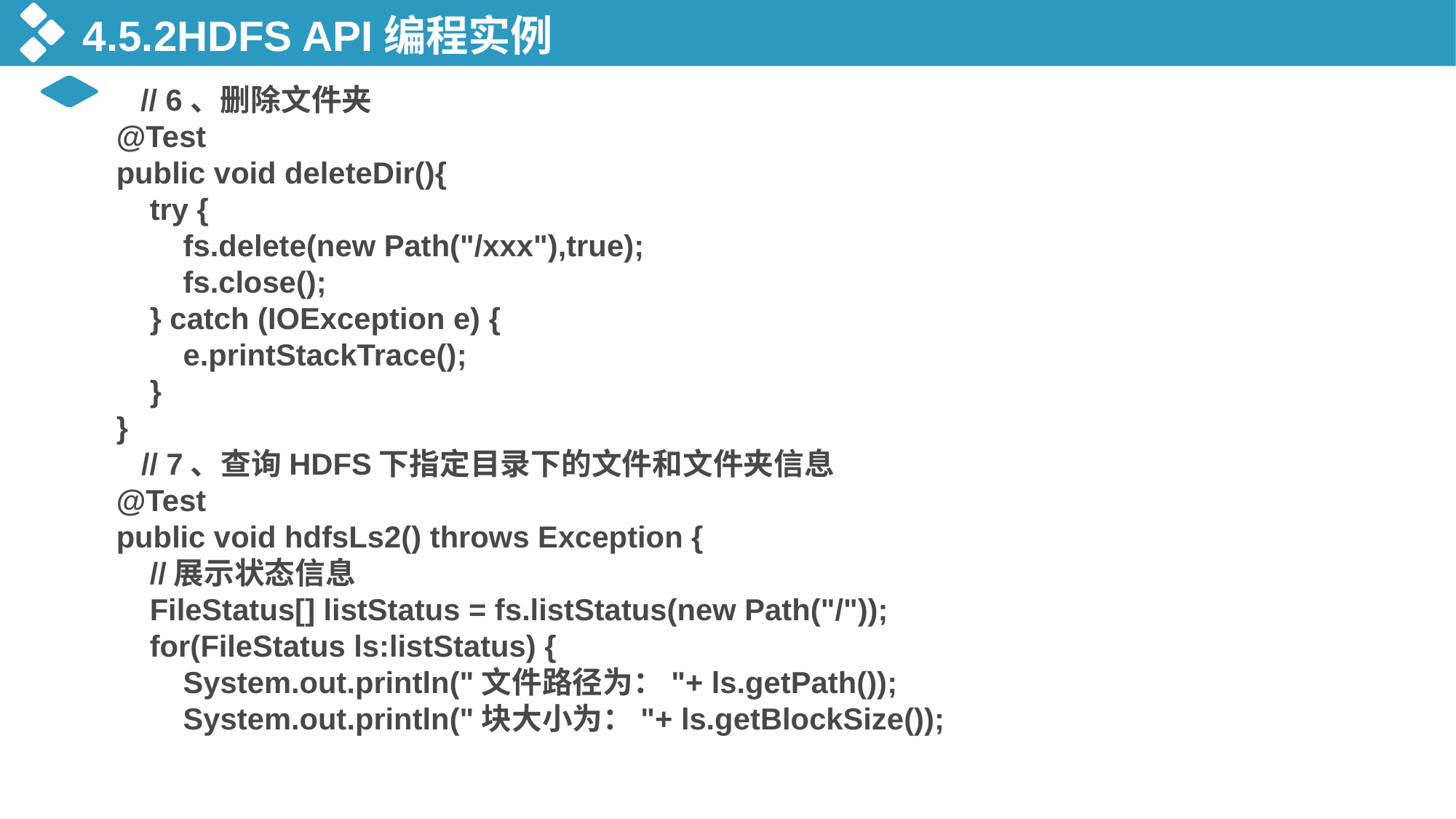

4.5.2HDFS API编程实例

       // 6、删除文件夹
    @Test
    public void deleteDir(){
        try {
            fs.delete(new Path("/xxx"),true);
            fs.close();
        } catch (IOException e) {
            e.printStackTrace();
        }
    }
       // 7、查询HDFS下指定目录下的文件和文件夹信息
    @Test
    public void hdfsLs2() throws Exception {
        //展示状态信息
        FileStatus[] listStatus = fs.listStatus(new Path("/"));
        for(FileStatus ls:listStatus) {
            System.out.println("文件路径为："+ ls.getPath());
            System.out.println("块大小为："+ ls.getBlockSize());